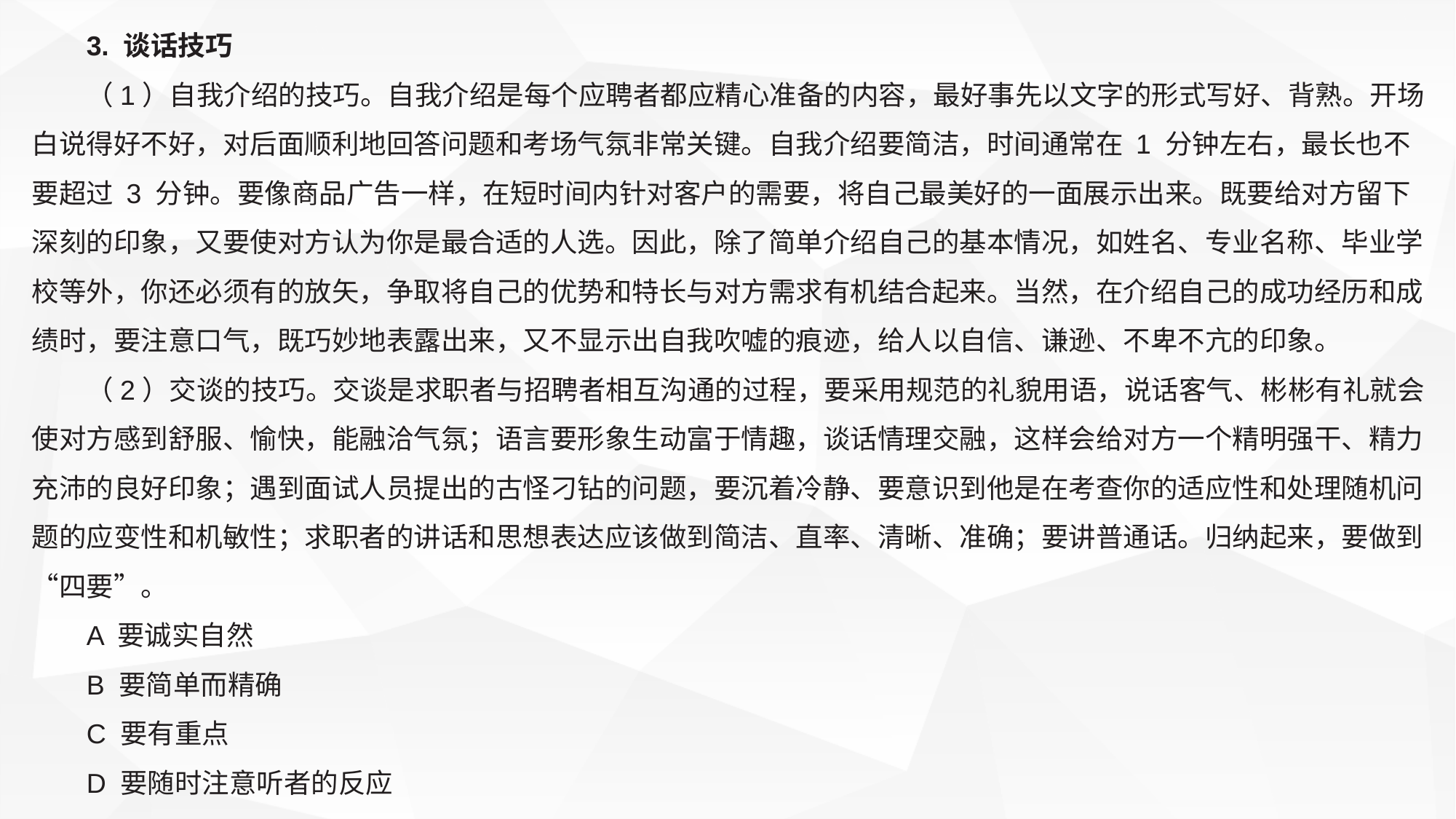

3. 谈话技巧
（1）自我介绍的技巧。自我介绍是每个应聘者都应精心准备的内容，最好事先以文字的形式写好、背熟。开场白说得好不好，对后面顺利地回答问题和考场气氛非常关键。自我介绍要简洁，时间通常在 1 分钟左右，最长也不要超过 3 分钟。要像商品广告一样，在短时间内针对客户的需要，将自己最美好的一面展示出来。既要给对方留下深刻的印象，又要使对方认为你是最合适的人选。因此，除了简单介绍自己的基本情况，如姓名、专业名称、毕业学校等外，你还必须有的放矢，争取将自己的优势和特长与对方需求有机结合起来。当然，在介绍自己的成功经历和成绩时，要注意口气，既巧妙地表露出来，又不显示出自我吹嘘的痕迹，给人以自信、谦逊、不卑不亢的印象。
（2）交谈的技巧。交谈是求职者与招聘者相互沟通的过程，要采用规范的礼貌用语，说话客气、彬彬有礼就会使对方感到舒服、愉快，能融洽气氛；语言要形象生动富于情趣，谈话情理交融，这样会给对方一个精明强干、精力充沛的良好印象；遇到面试人员提出的古怪刁钻的问题，要沉着冷静、要意识到他是在考查你的适应性和处理随机问题的应变性和机敏性；求职者的讲话和思想表达应该做到简洁、直率、清晰、准确；要讲普通话。归纳起来，要做到“四要”。
A 要诚实自然
B 要简单而精确
C 要有重点
D 要随时注意听者的反应